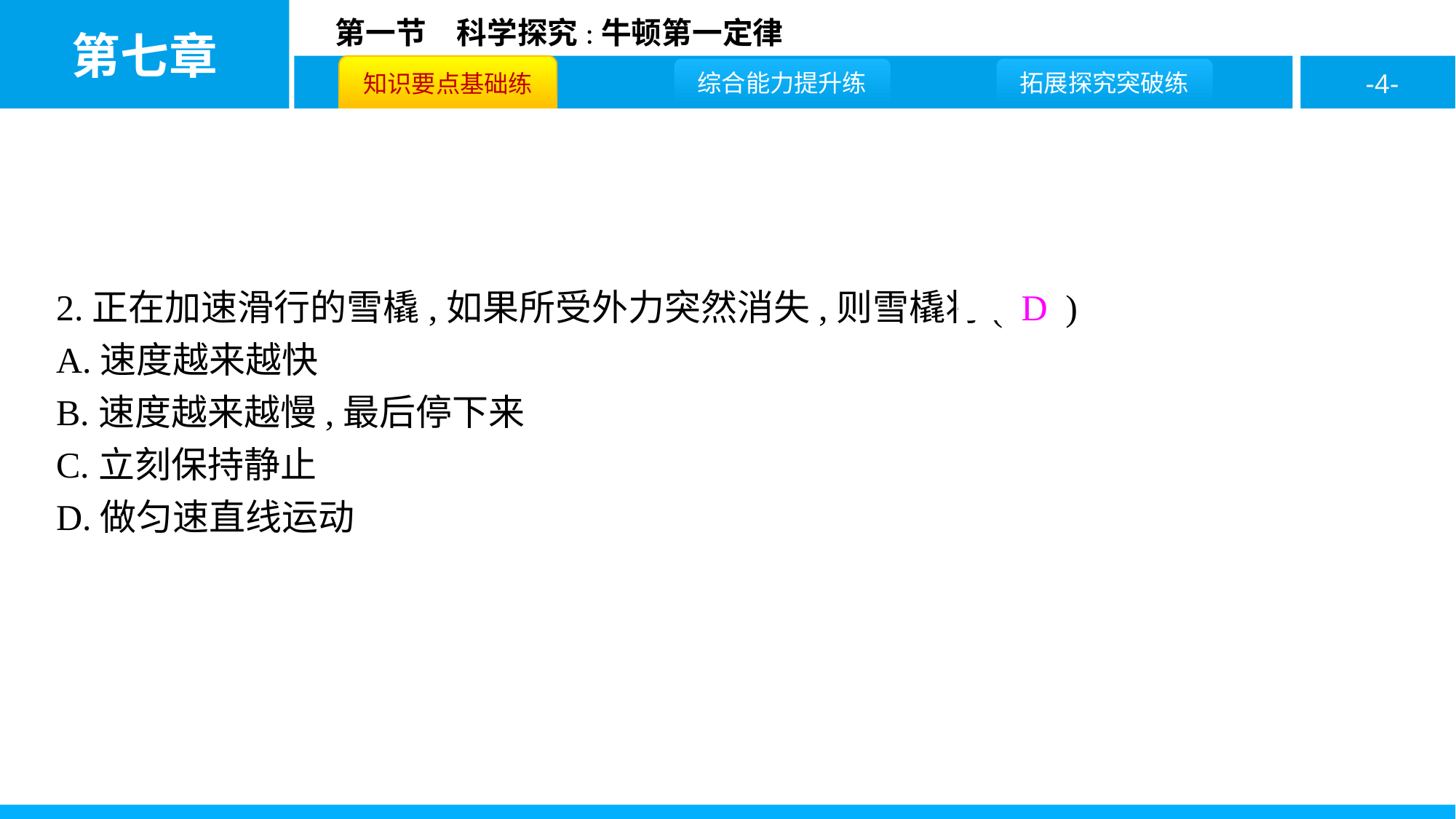

2.正在加速滑行的雪橇,如果所受外力突然消失,则雪橇将(  D  )
A.速度越来越快
B.速度越来越慢,最后停下来
C.立刻保持静止
D.做匀速直线运动